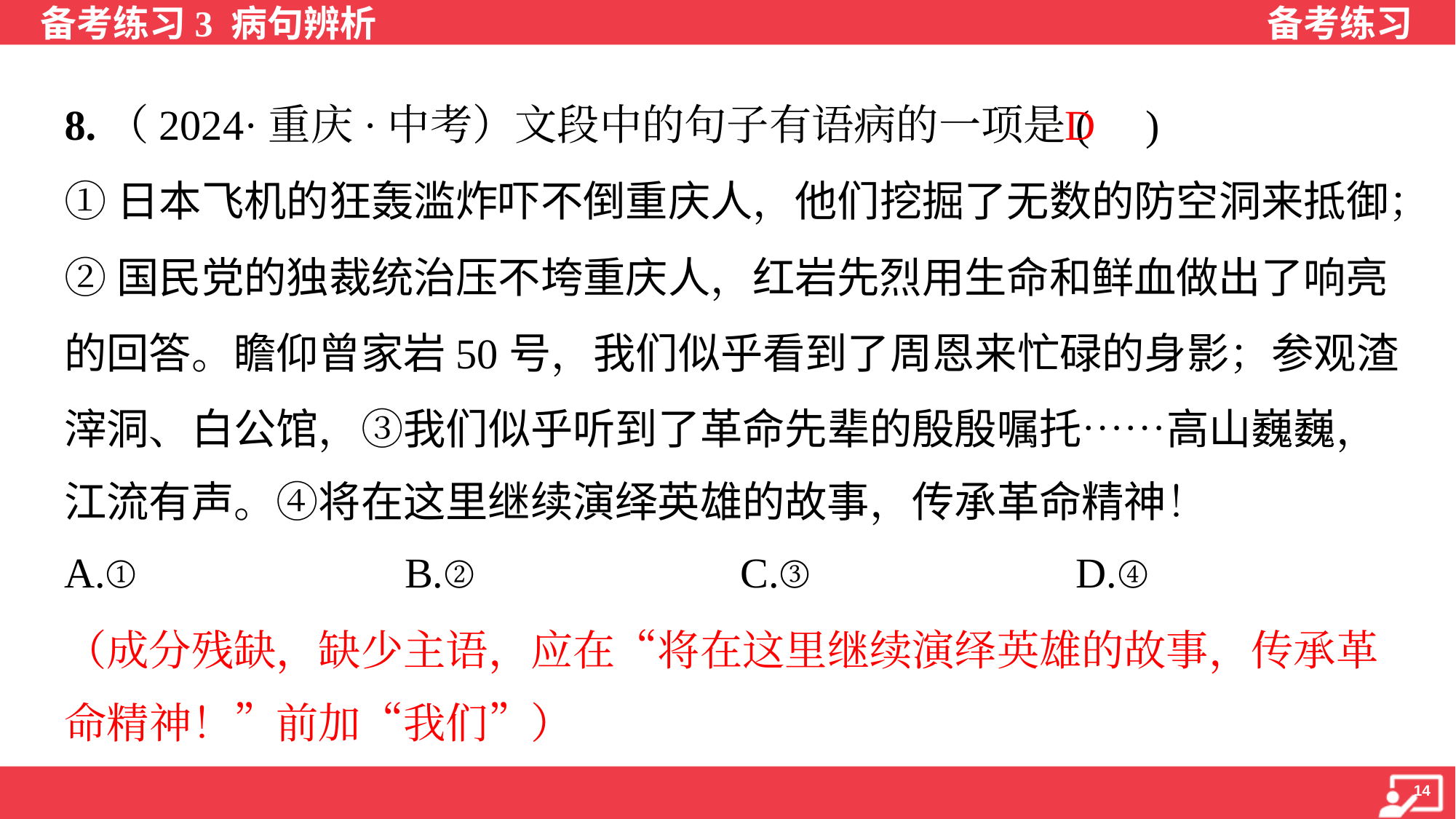

D
8.（2024·重庆·中考）文段中的句子有语病的一项是(     )
①日本飞机的狂轰滥炸吓不倒重庆人，他们挖掘了无数的防空洞来抵御；
②国民党的独裁统治压不垮重庆人，红岩先烈用生命和鲜血做出了响亮
的回答。瞻仰曾家岩50号，我们似乎看到了周恩来忙碌的身影；参观渣
滓洞、白公馆，③我们似乎听到了革命先辈的殷殷嘱托……高山巍巍，
江流有声。④将在这里继续演绎英雄的故事，传承革命精神！
A.①	B.②	C.③	D.④
（成分残缺，缺少主语，应在“将在这里继续演绎英雄的故事，传承革
命精神！”前加“我们”）